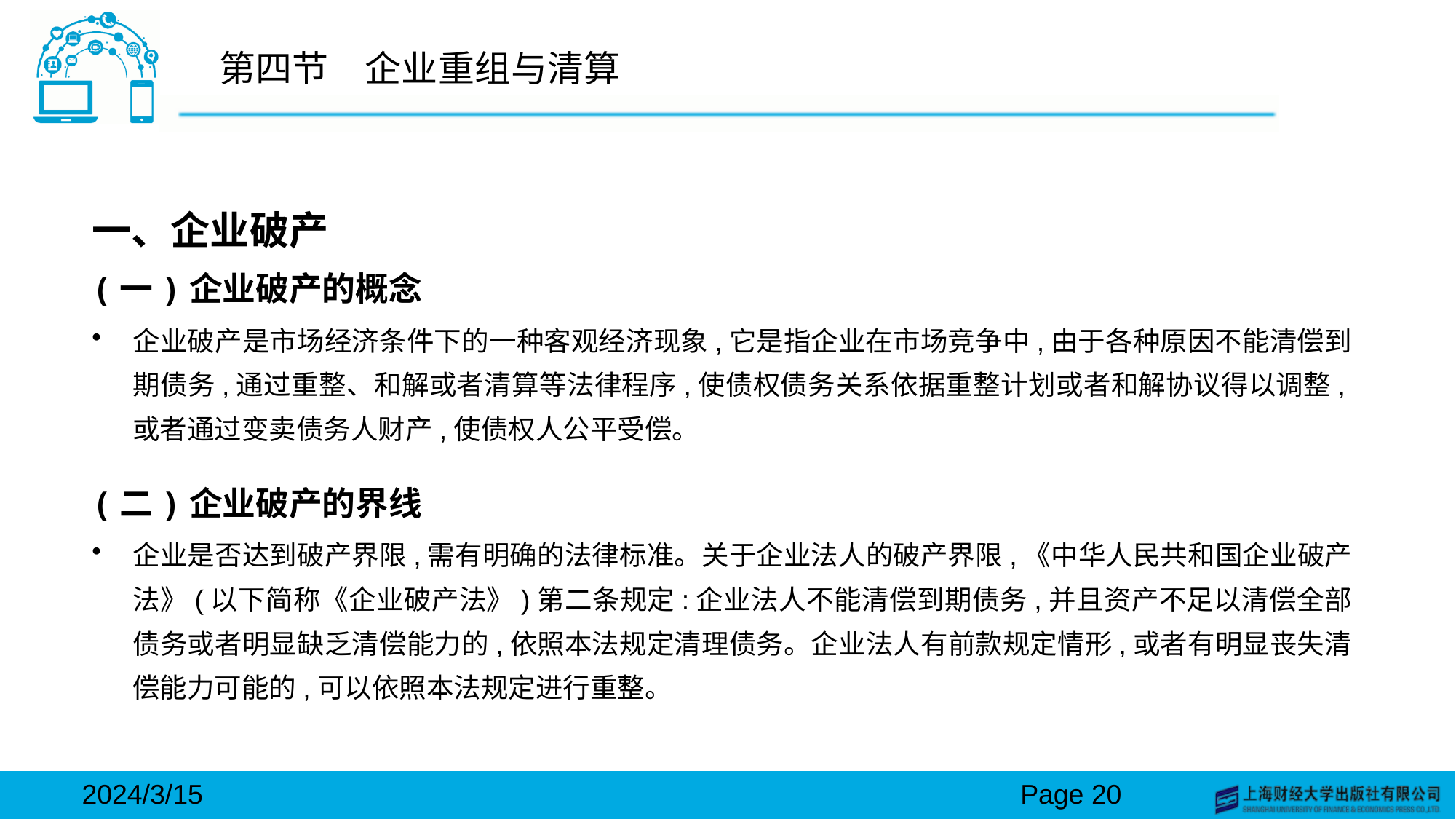

# 第四节　企业重组与清算
一、企业破产
(一)企业破产的概念
企业破产是市场经济条件下的一种客观经济现象,它是指企业在市场竞争中,由于各种原因不能清偿到期债务,通过重整、和解或者清算等法律程序,使债权债务关系依据重整计划或者和解协议得以调整,或者通过变卖债务人财产,使债权人公平受偿。
(二)企业破产的界线
企业是否达到破产界限,需有明确的法律标准。关于企业法人的破产界限,《中华人民共和国企业破产法》(以下简称《企业破产法》)第二条规定:企业法人不能清偿到期债务,并且资产不足以清偿全部债务或者明显缺乏清偿能力的,依照本法规定清理债务。企业法人有前款规定情形,或者有明显丧失清偿能力可能的,可以依照本法规定进行重整。
2024/3/15
Page 20